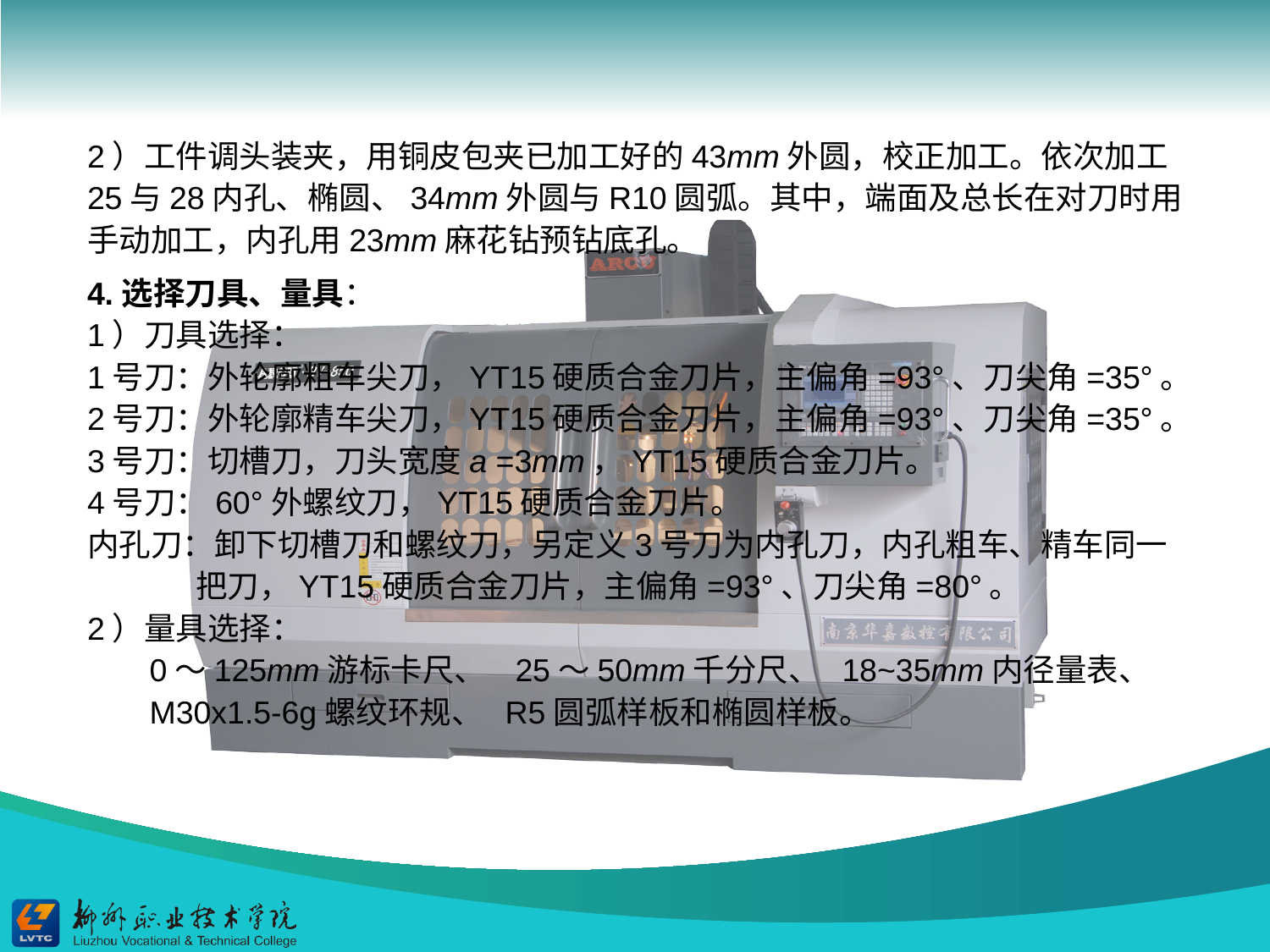

2）工件调头装夹，用铜皮包夹已加工好的43mm外圆，校正加工。依次加工25与28内孔、椭圆、34mm外圆与R10圆弧。其中，端面及总长在对刀时用手动加工，内孔用23mm麻花钻预钻底孔。

4.选择刀具、量具：
1）刀具选择：
1号刀：外轮廓粗车尖刀，YT15硬质合金刀片，主偏角=93°、刀尖角=35°。
2号刀：外轮廓精车尖刀，YT15硬质合金刀片，主偏角=93°、刀尖角=35°。
3号刀：切槽刀，刀头宽度a =3mm，YT15硬质合金刀片。
4号刀：60°外螺纹刀，YT15硬质合金刀片。
内孔刀：卸下切槽刀和螺纹刀，另定义3号刀为内孔刀，内孔粗车、精车同一
              把刀，YT15硬质合金刀片，主偏角=93°、刀尖角=80°。
2）量具选择：
       0～125mm游标卡尺、   25～50mm千分尺、  18~35mm内径量表、
       M30x1.5-6g螺纹环规、  R5圆弧样板和椭圆样板。